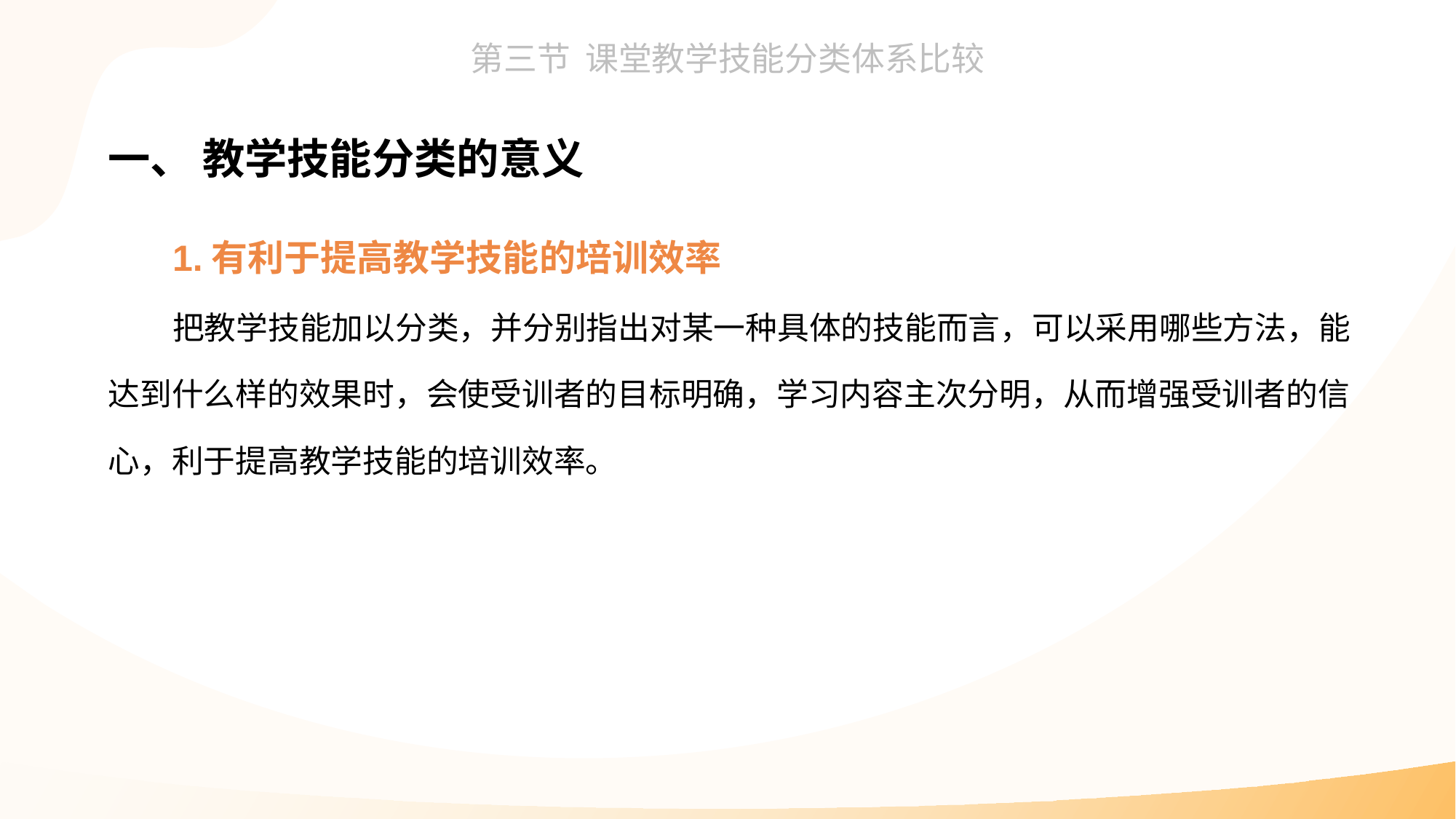

一、 教学技能分类的意义
1.有利于提高教学技能的培训效率
把教学技能加以分类，并分别指出对某一种具体的技能而言，可以采用哪些方法，能达到什么样的效果时，会使受训者的目标明确，学习内容主次分明，从而增强受训者的信心，利于提高教学技能的培训效率。